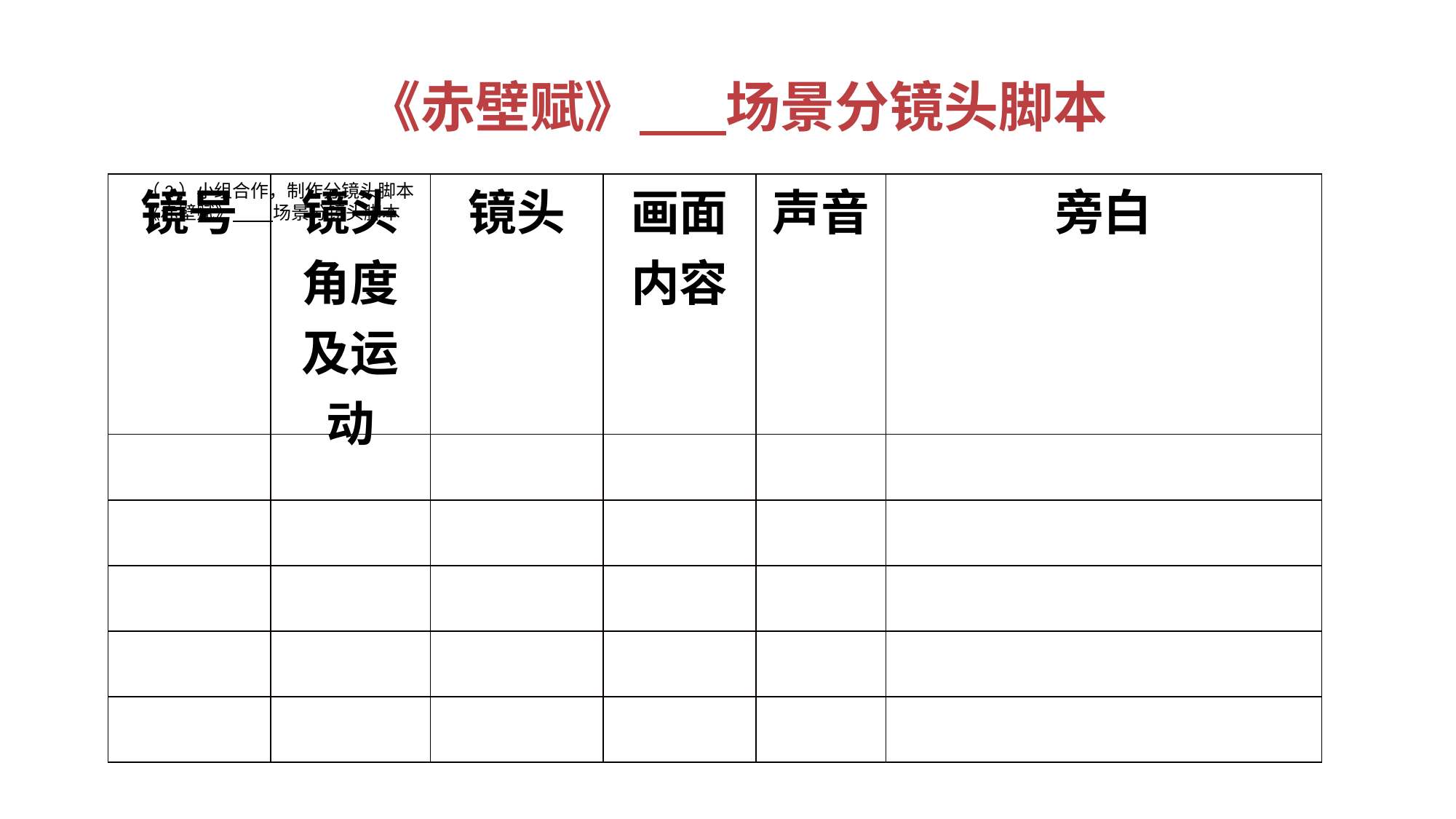

《赤壁赋》       场景分镜头脚本

| 镜号 | 镜头角度及运动 | 镜头 | 画面内容 | 声音 | 旁白 |
| --- | --- | --- | --- | --- | --- |
|  |  |  |  |  |  |
|  |  |  |  |  |  |
|  |  |  |  |  |  |
|  |  |  |  |  |  |
|  |  |  |  |  |  |
（2）小组合作，制作分镜头脚本
《赤壁赋》          场景分镜头脚本